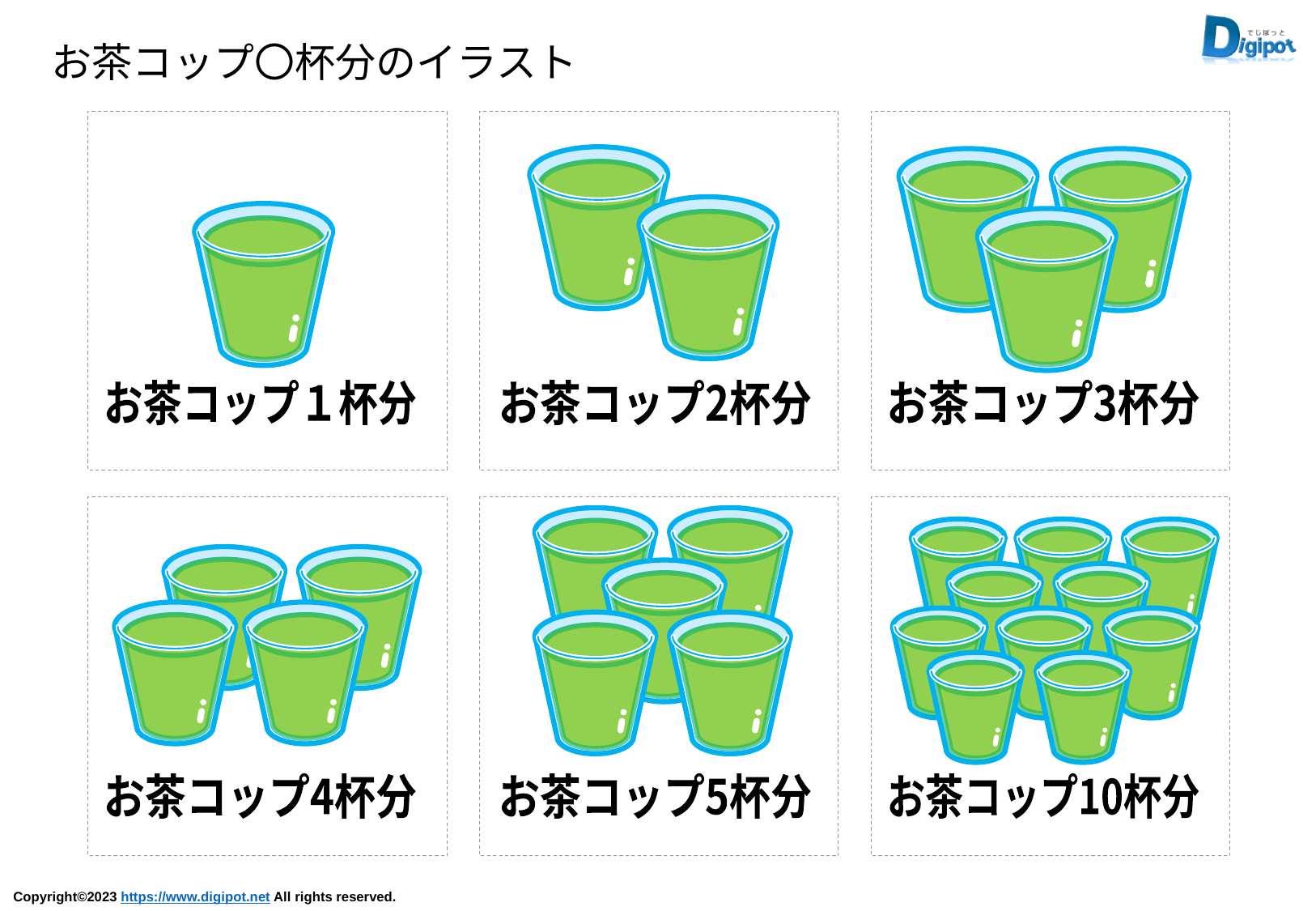

お茶コップ〇杯分のイラスト

お茶コップ１杯分
お茶コップ2杯分
お茶コップ3杯分

お茶コップ4杯分
お茶コップ5杯分
お茶コップ10杯分